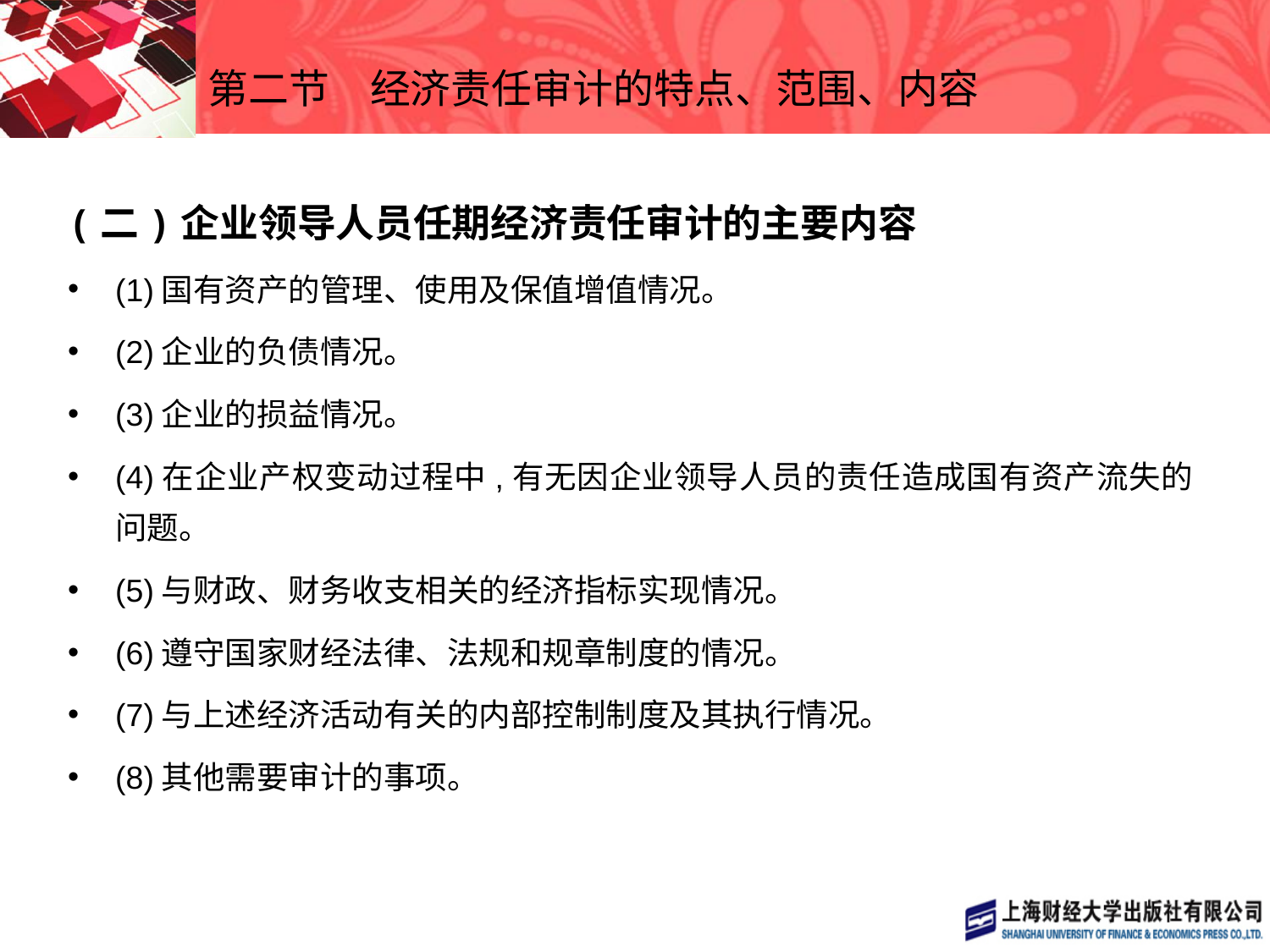

# 第二节　经济责任审计的特点、范围、内容
(二)企业领导人员任期经济责任审计的主要内容
(1)国有资产的管理、使用及保值增值情况。
(2)企业的负债情况。
(3)企业的损益情况。
(4)在企业产权变动过程中,有无因企业领导人员的责任造成国有资产流失的问题。
(5)与财政、财务收支相关的经济指标实现情况。
(6)遵守国家财经法律、法规和规章制度的情况。
(7)与上述经济活动有关的内部控制制度及其执行情况。
(8)其他需要审计的事项。